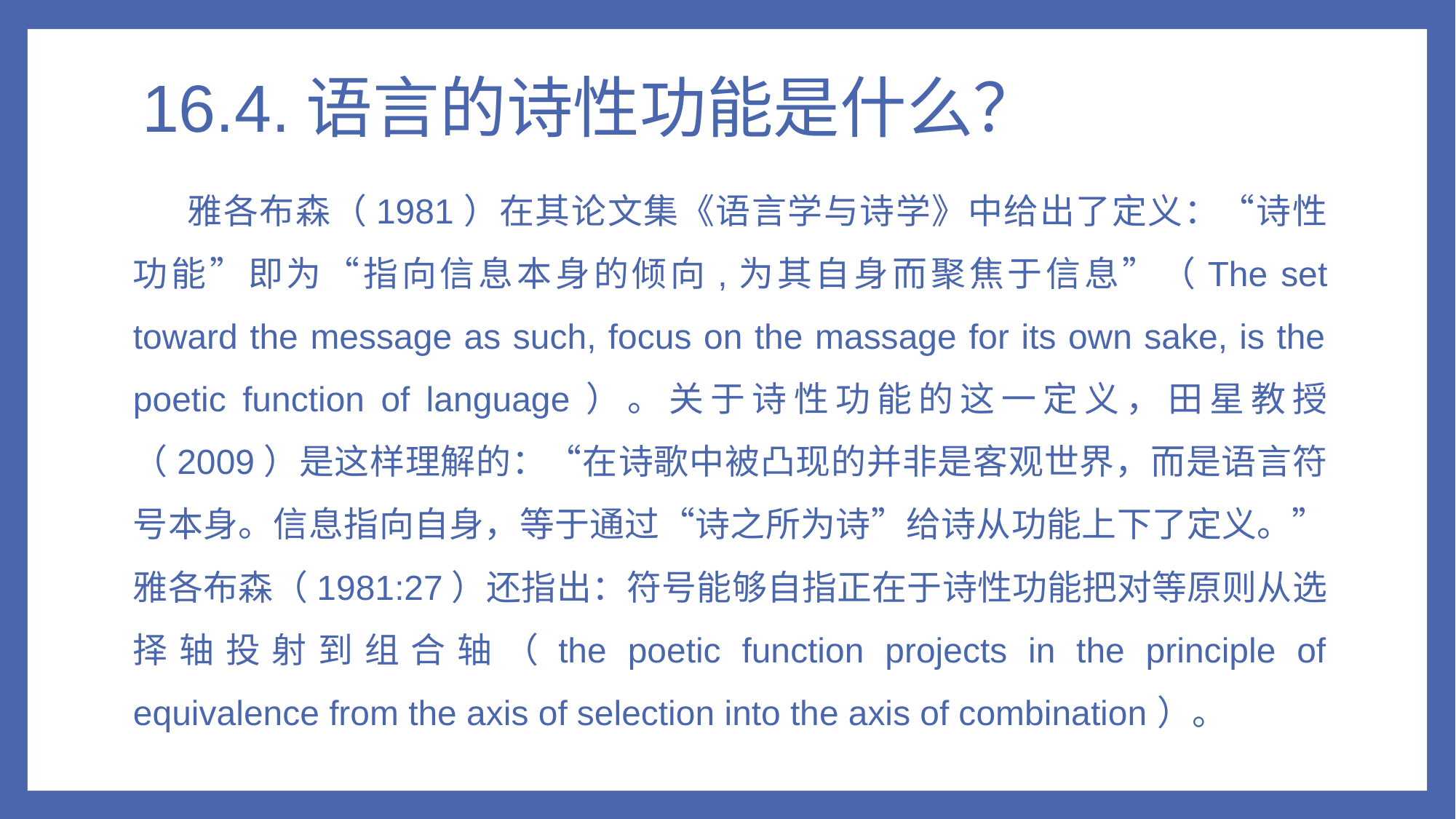

# 16.4.语言的诗性功能是什么？
雅各布森（1981）在其论文集《语言学与诗学》中给出了定义：“诗性功能”即为“指向信息本身的倾向,为其自身而聚焦于信息”（The set toward the message as such, focus on the massage for its own sake, is the poetic function of language）。关于诗性功能的这一定义，田星教授（2009）是这样理解的：“在诗歌中被凸现的并非是客观世界，而是语言符号本身。信息指向自身，等于通过“诗之所为诗”给诗从功能上下了定义。”雅各布森（1981:27）还指出：符号能够自指正在于诗性功能把对等原则从选择轴投射到组合轴（the poetic function projects in the principle of equivalence from the axis of selection into the axis of combination）。